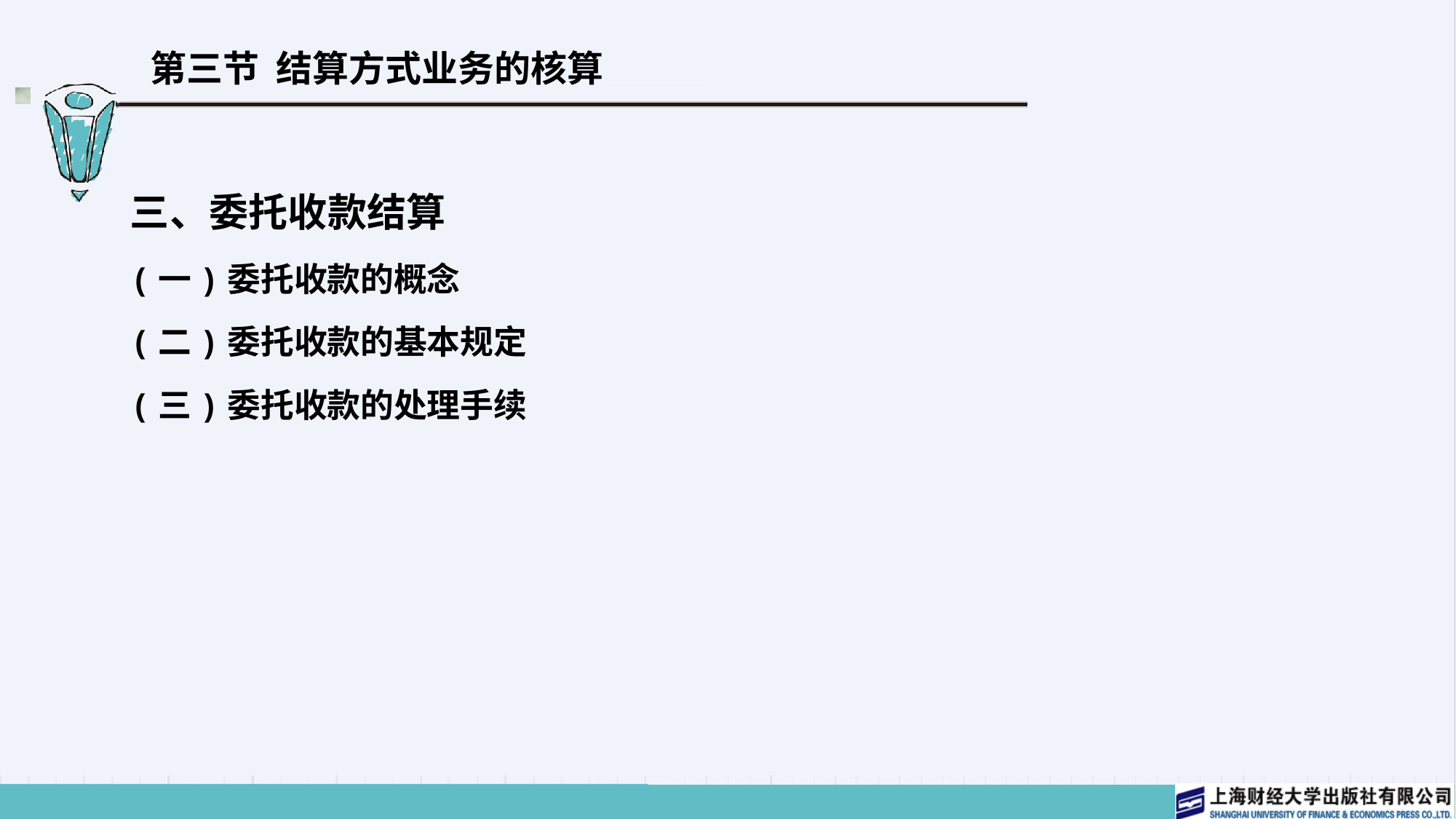

# 第三节  结算方式业务的核算
三、委托收款结算
(一)委托收款的概念
(二)委托收款的基本规定
(三)委托收款的处理手续